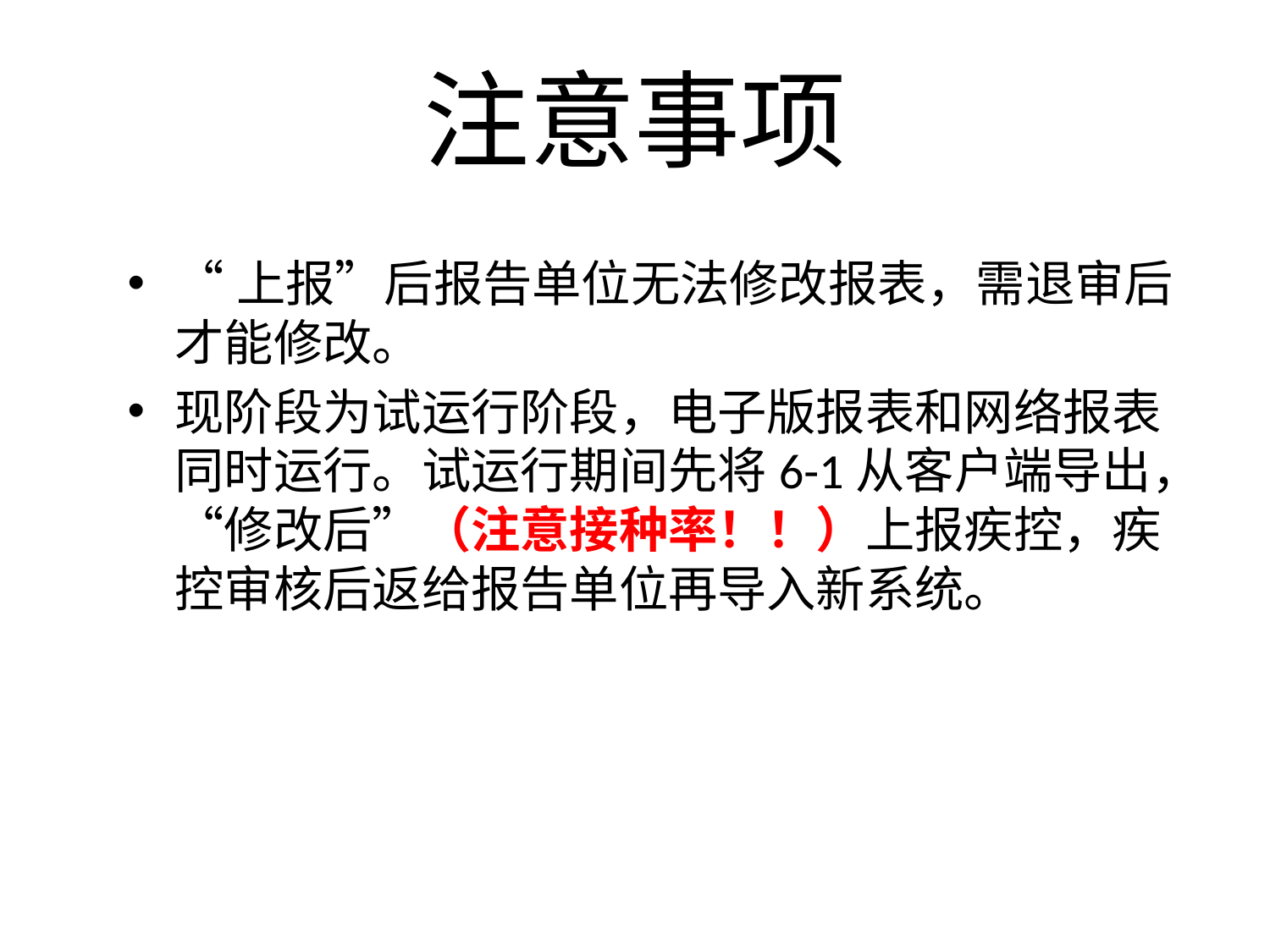

# 注意事项
“上报”后报告单位无法修改报表，需退审后才能修改。
现阶段为试运行阶段，电子版报表和网络报表同时运行。试运行期间先将6-1从客户端导出，“修改后”（注意接种率！！）上报疾控，疾控审核后返给报告单位再导入新系统。